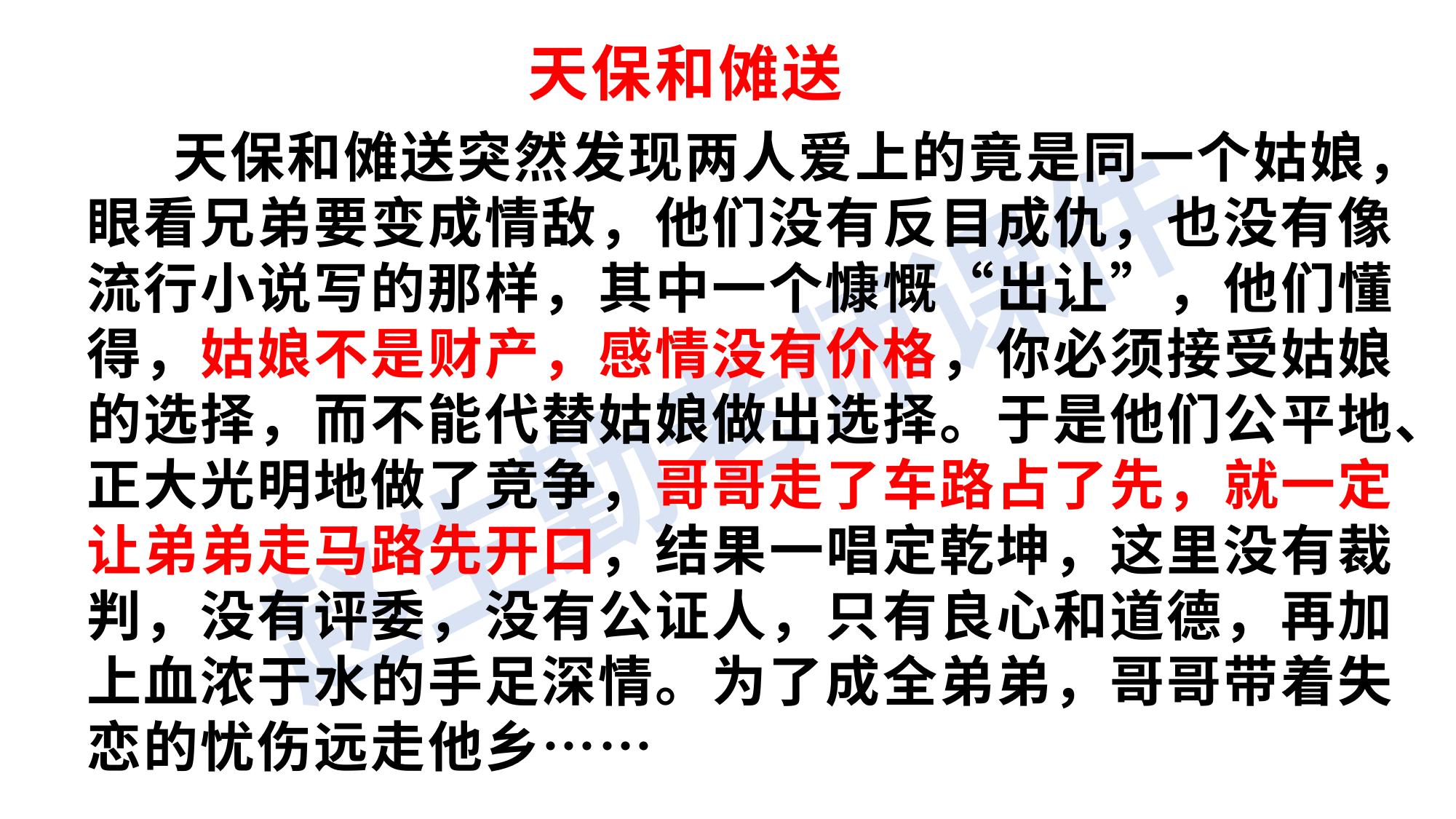

# 天保和傩送
     天保和傩送突然发现两人爱上的竟是同一个姑娘，眼看兄弟要变成情敌，他们没有反目成仇，也没有像流行小说写的那样，其中一个慷慨“出让”，他们懂得，姑娘不是财产，感情没有价格，你必须接受姑娘的选择，而不能代替姑娘做出选择。于是他们公平地、正大光明地做了竞争，哥哥走了车路占了先，就一定让弟弟走马路先开口，结果一唱定乾坤，这里没有裁判，没有评委，没有公证人，只有良心和道德，再加上血浓于水的手足深情。为了成全弟弟，哥哥带着失恋的忧伤远走他乡……